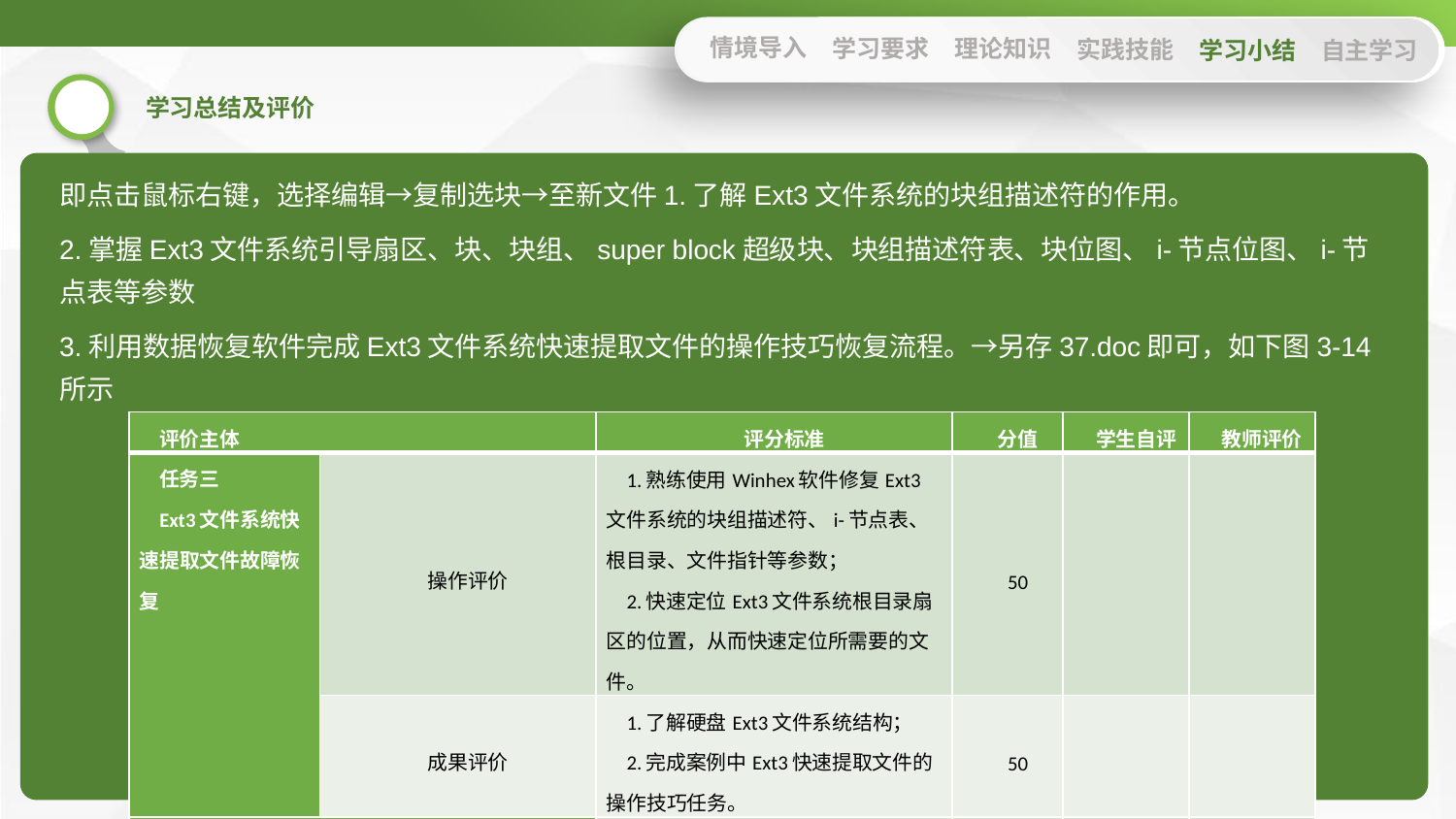

情境导入
学习要求
理论知识
实践技能
学习小结
自主学习
即点击鼠标右键，选择编辑→复制选块→至新文件1.了解Ext3文件系统的块组描述符的作用。
2.掌握Ext3文件系统引导扇区、块、块组、super block超级块、块组描述符表、块位图、i-节点位图、i-节点表等参数
3.利用数据恢复软件完成Ext3文件系统快速提取文件的操作技巧恢复流程。→另存37.doc即可，如下图3-14所示
| 评价主体 |  | 评分标准 | 分值 | 学生自评 | 教师评价 |
| --- | --- | --- | --- | --- | --- |
| 任务三 Ext3文件系统快速提取文件故障恢复 | 操作评价 | 1.熟练使用Winhex软件修复Ext3文件系统的块组描述符、i-节点表、根目录、文件指针等参数； 2.快速定位Ext3文件系统根目录扇区的位置，从而快速定位所需要的文件。 | 50 |  |  |
|  | 成果评价 | 1.了解硬盘Ext3文件系统结构； 2.完成案例中Ext3快速提取文件的操作技巧任务。 | 50 |  |  |
| 合计（满分100分） |  |  | 100 |  |  |